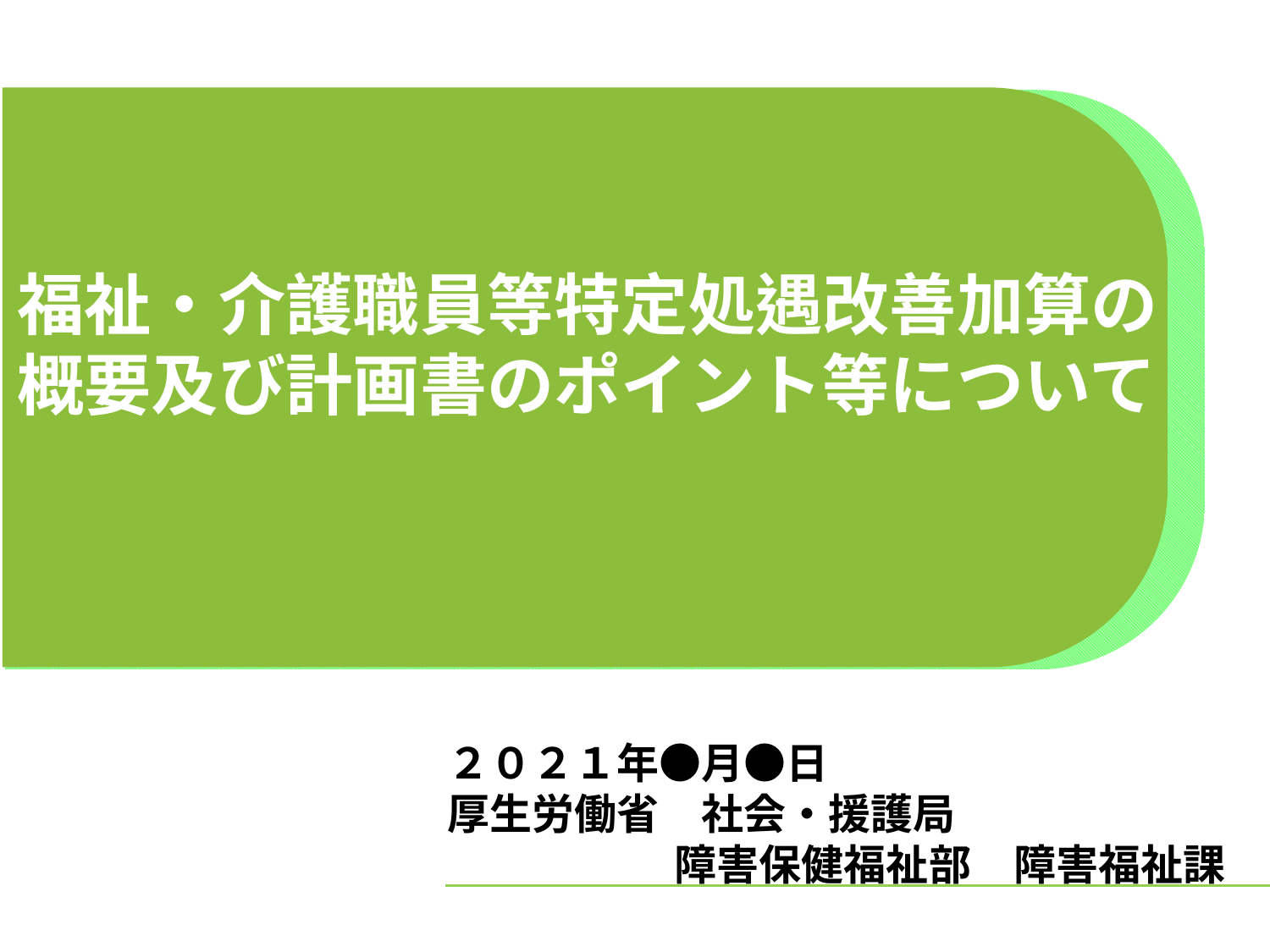

福祉・介護職員等特定処遇改善加算の
概要及び計画書のポイント等について
２０２１年●月●日
厚生労働省　社会・援護局
障害保健福祉部　障害福祉課